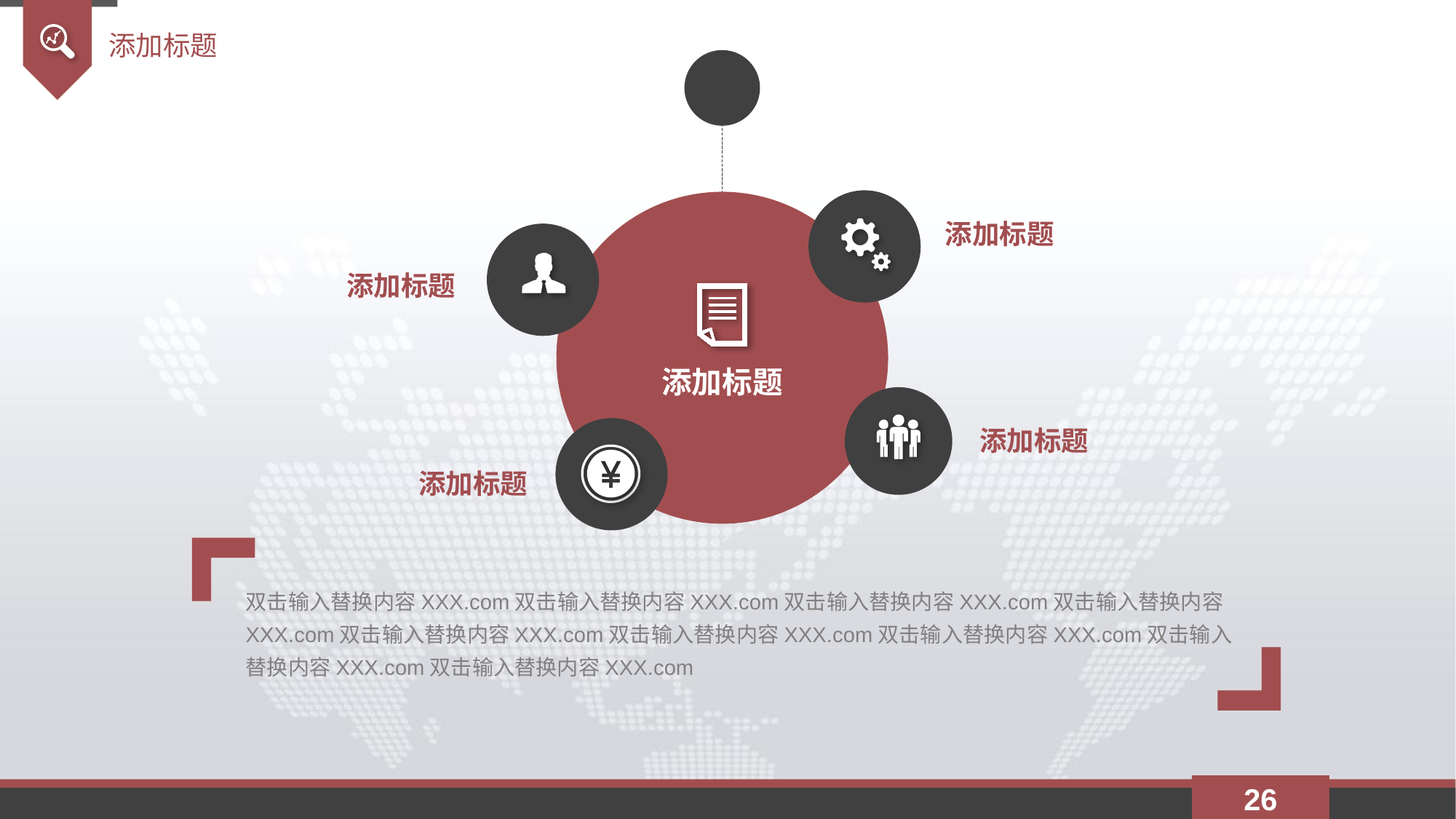

添加标题

添加标题
添加标题

添加标题

添加标题
添加标题

双击输入替换内容XXX.com双击输入替换内容XXX.com双击输入替换内容XXX.com双击输入替换内容XXX.com双击输入替换内容XXX.com双击输入替换内容XXX.com双击输入替换内容XXX.com双击输入替换内容XXX.com双击输入替换内容XXX.com

26

延时符